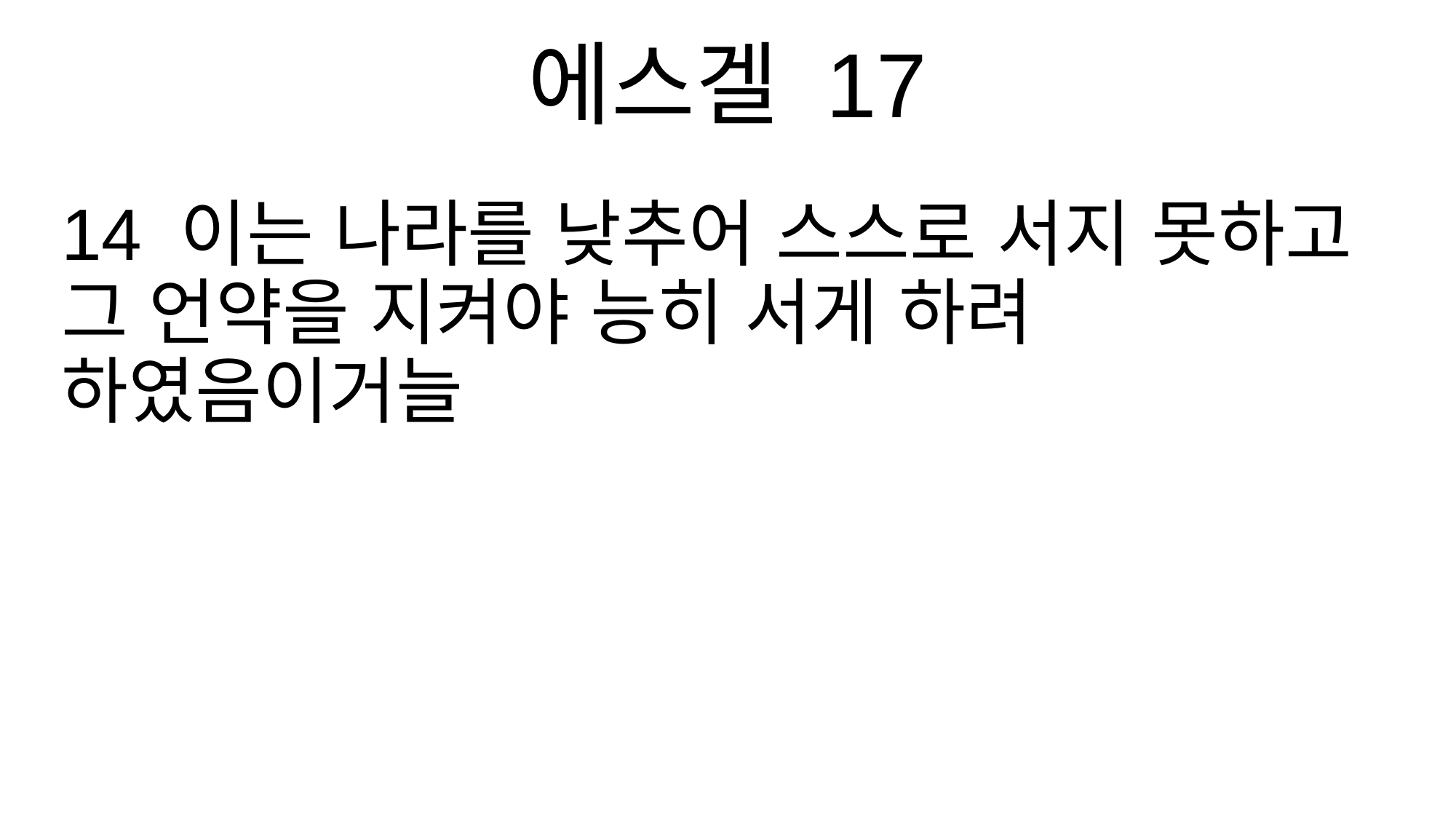

에스겔 17
14 이는 나라를 낮추어 스스로 서지 못하고 그 언약을 지켜야 능히 서게 하려 하였음이거늘